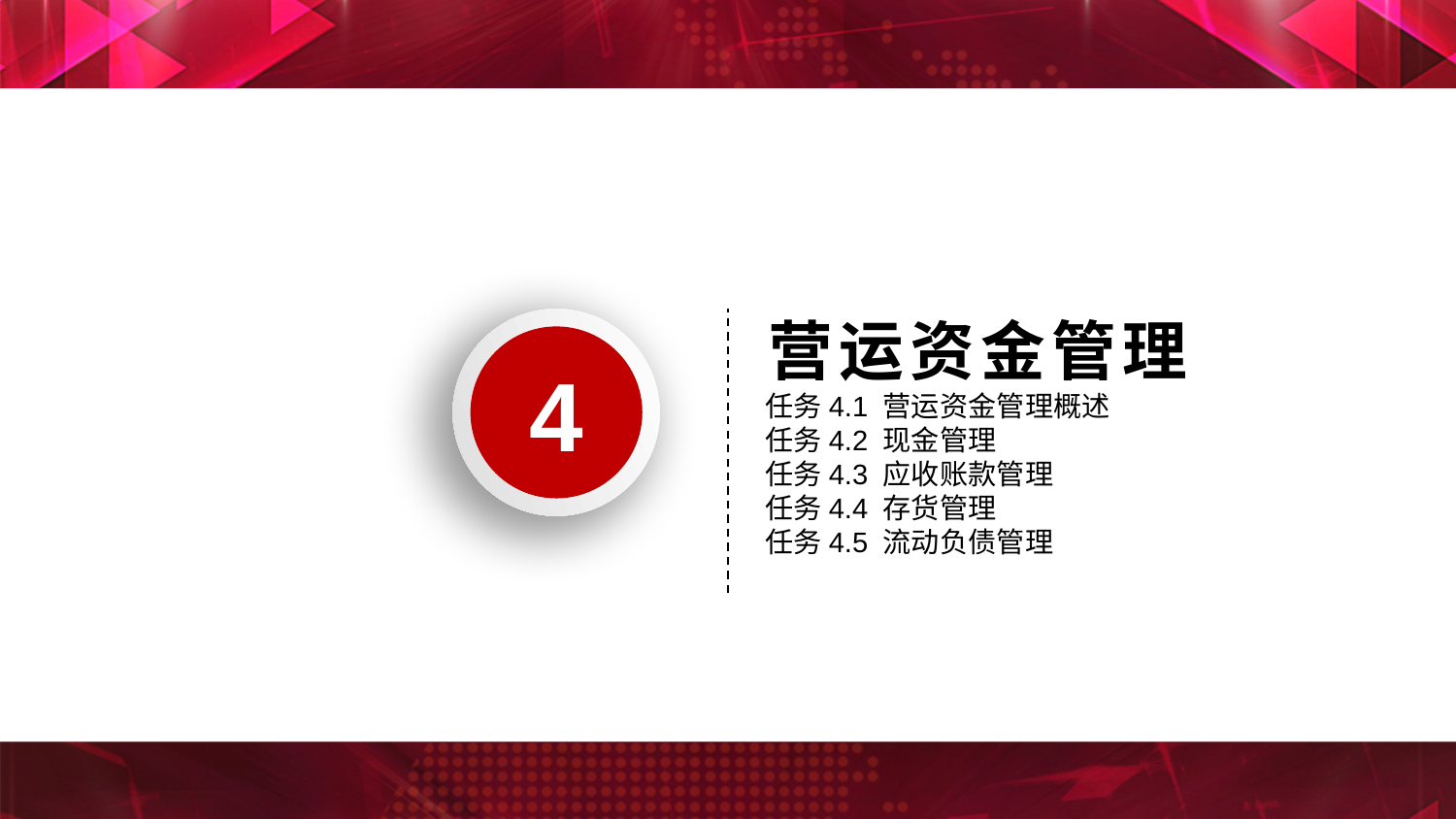

营运资金管理

4
任务4.1 营运资金管理概述
任务4.2 现金管理
任务4.3 应收账款管理
任务4.4 存货管理
任务4.5 流动负债管理